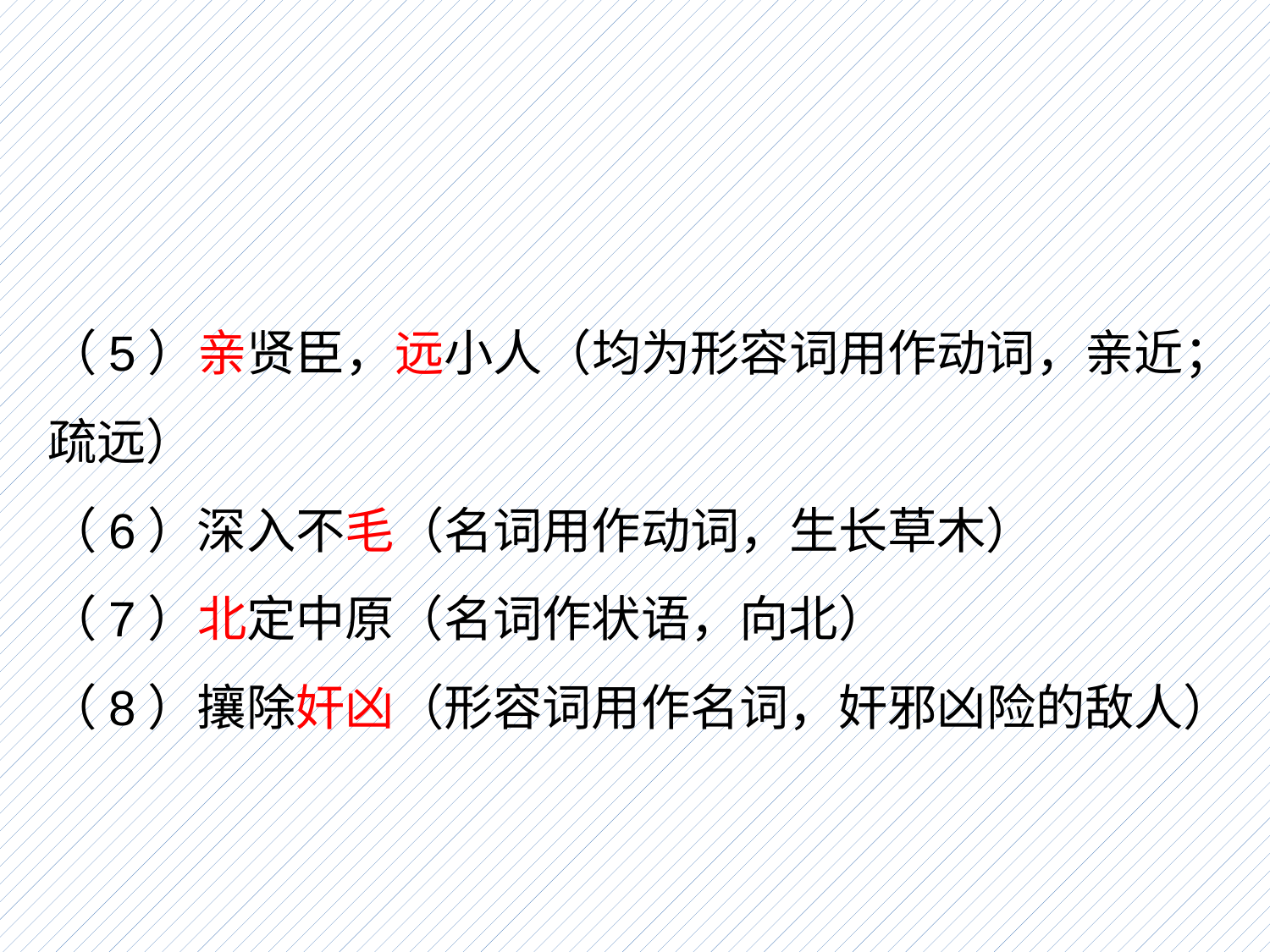

（5）亲贤臣，远小人（均为形容词用作动词，亲近；疏远）
（6）深入不毛（名词用作动词，生长草木）
（7）北定中原（名词作状语，向北）
（8）攘除奸凶（形容词用作名词，奸邪凶险的敌人）